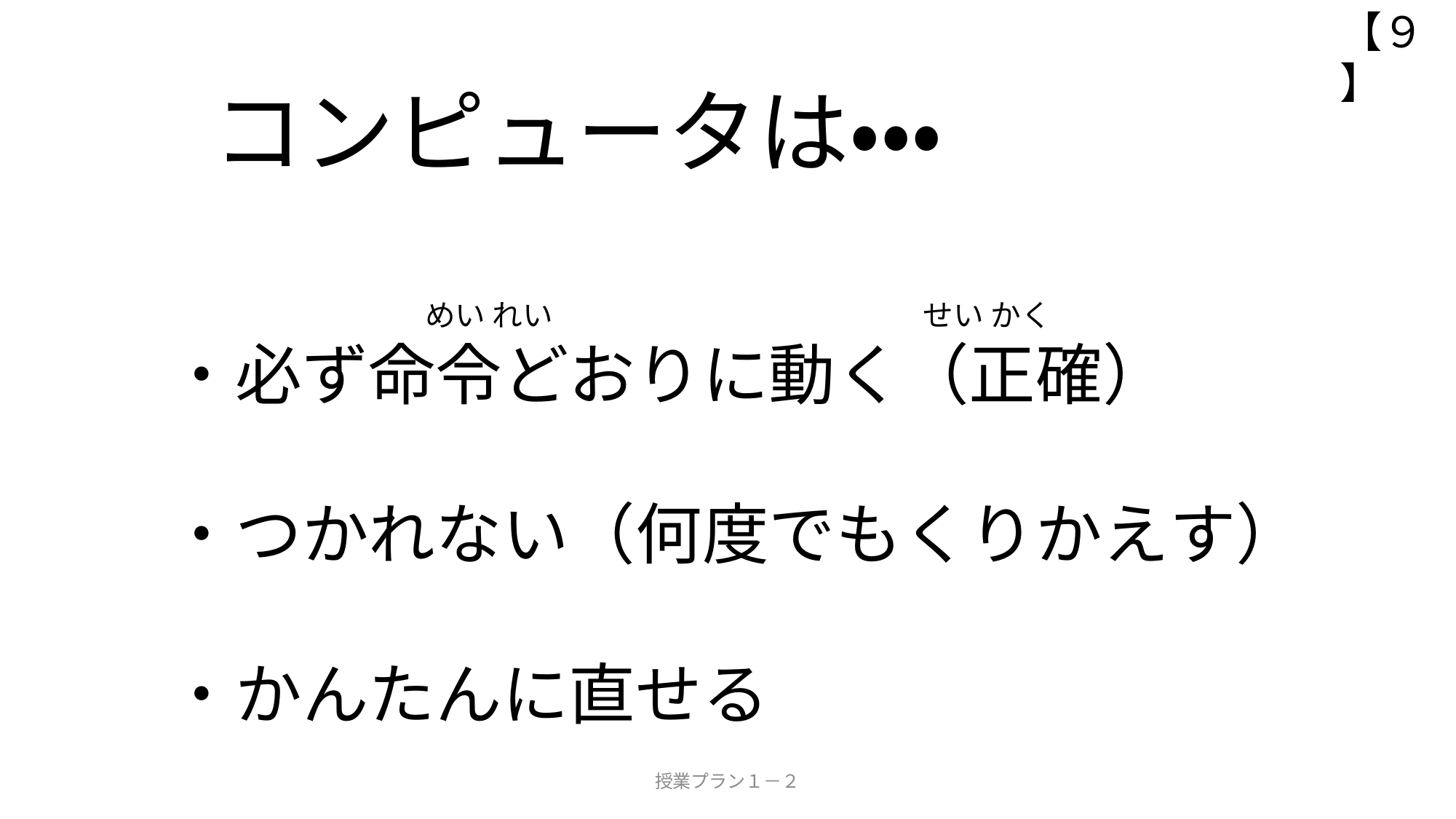

【９】
# コンピュータは・・・
　　　　　　　　  めい れい                                                       せい かく
・必ず命令どおりに動く（正確）
・つかれない（何度でもくりかえす）
・かんたんに直せる
授業プラン１－２